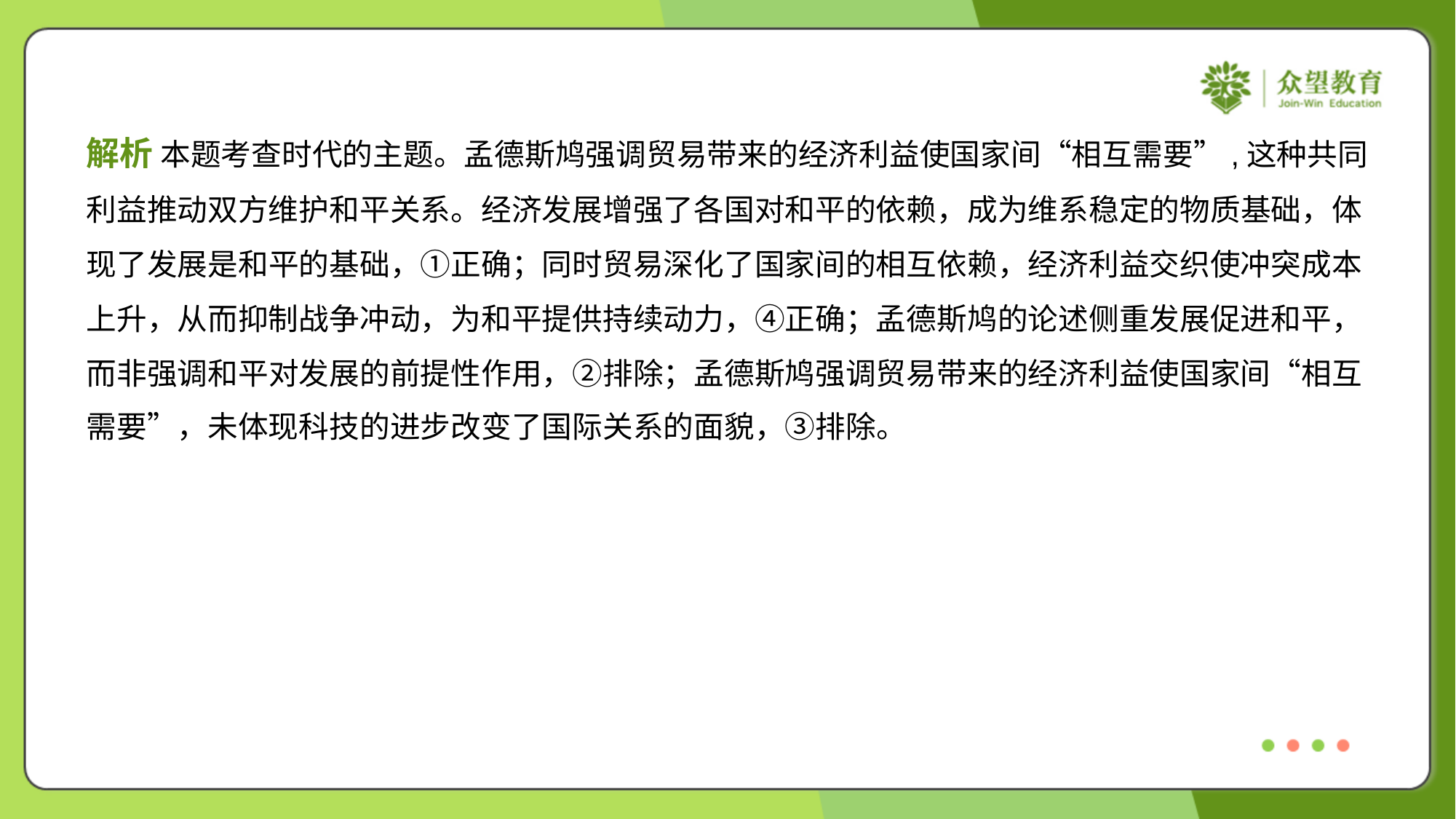

解析 本题考查时代的主题。孟德斯鸠强调贸易带来的经济利益使国家间“相互需要”,这种共同
利益推动双方维护和平关系。经济发展增强了各国对和平的依赖，成为维系稳定的物质基础，体
现了发展是和平的基础，①正确；同时贸易深化了国家间的相互依赖，经济利益交织使冲突成本
上升，从而抑制战争冲动，为和平提供持续动力，④正确；孟德斯鸠的论述侧重发展促进和平，
而非强调和平对发展的前提性作用，②排除；孟德斯鸠强调贸易带来的经济利益使国家间“相互
需要”，未体现科技的进步改变了国际关系的面貌，③排除。